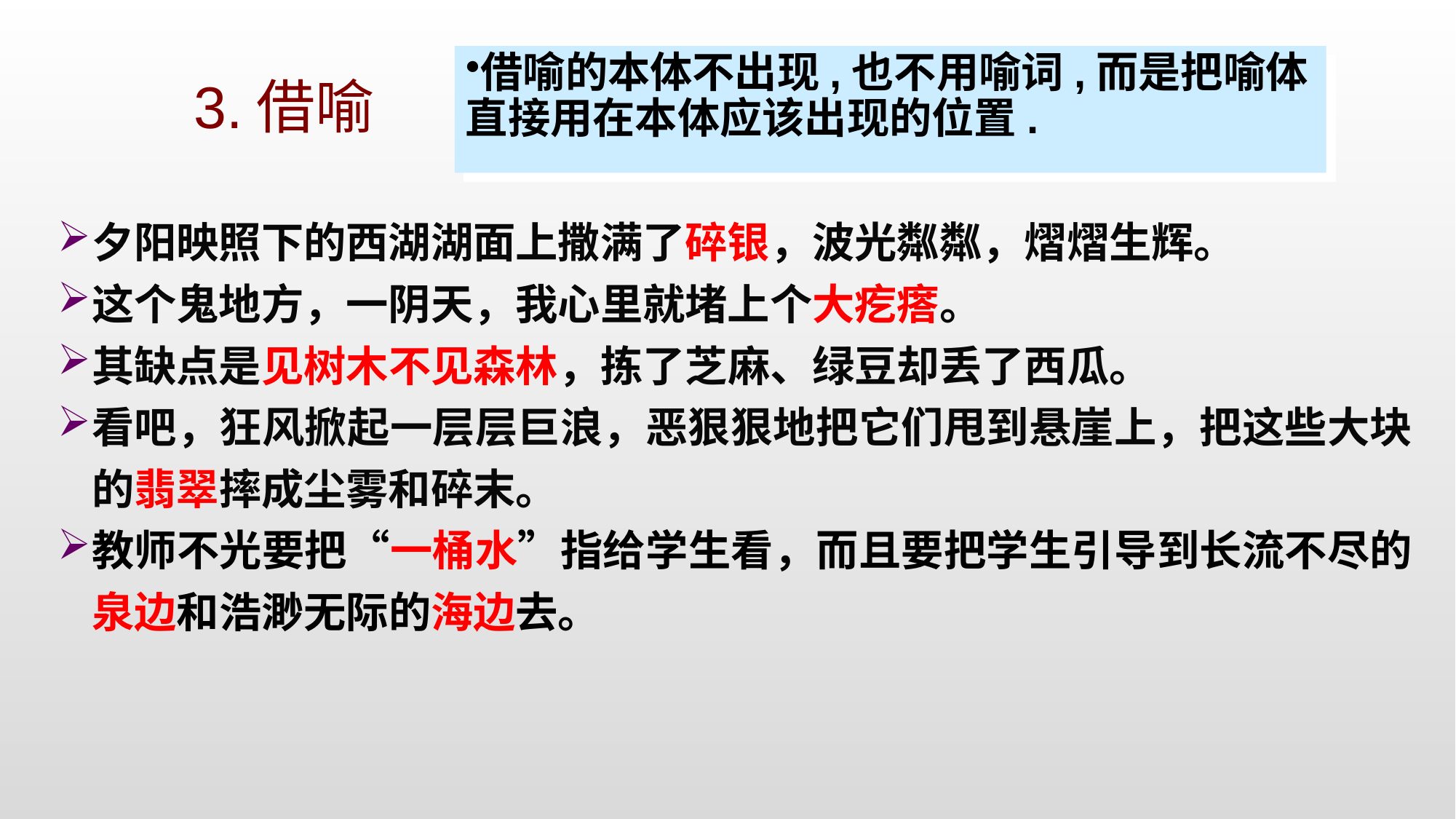

借喻的本体不出现,也不用喻词,而是把喻体直接用在本体应该出现的位置.
# 3.借喻
夕阳映照下的西湖湖面上撒满了碎银，波光粼粼，熠熠生辉。
这个鬼地方，一阴天，我心里就堵上个大疙瘩。
其缺点是见树木不见森林，拣了芝麻、绿豆却丢了西瓜。
看吧，狂风掀起一层层巨浪，恶狠狠地把它们甩到悬崖上，把这些大块的翡翠摔成尘雾和碎末。
教师不光要把“一桶水”指给学生看，而且要把学生引导到长流不尽的泉边和浩渺无际的海边去。